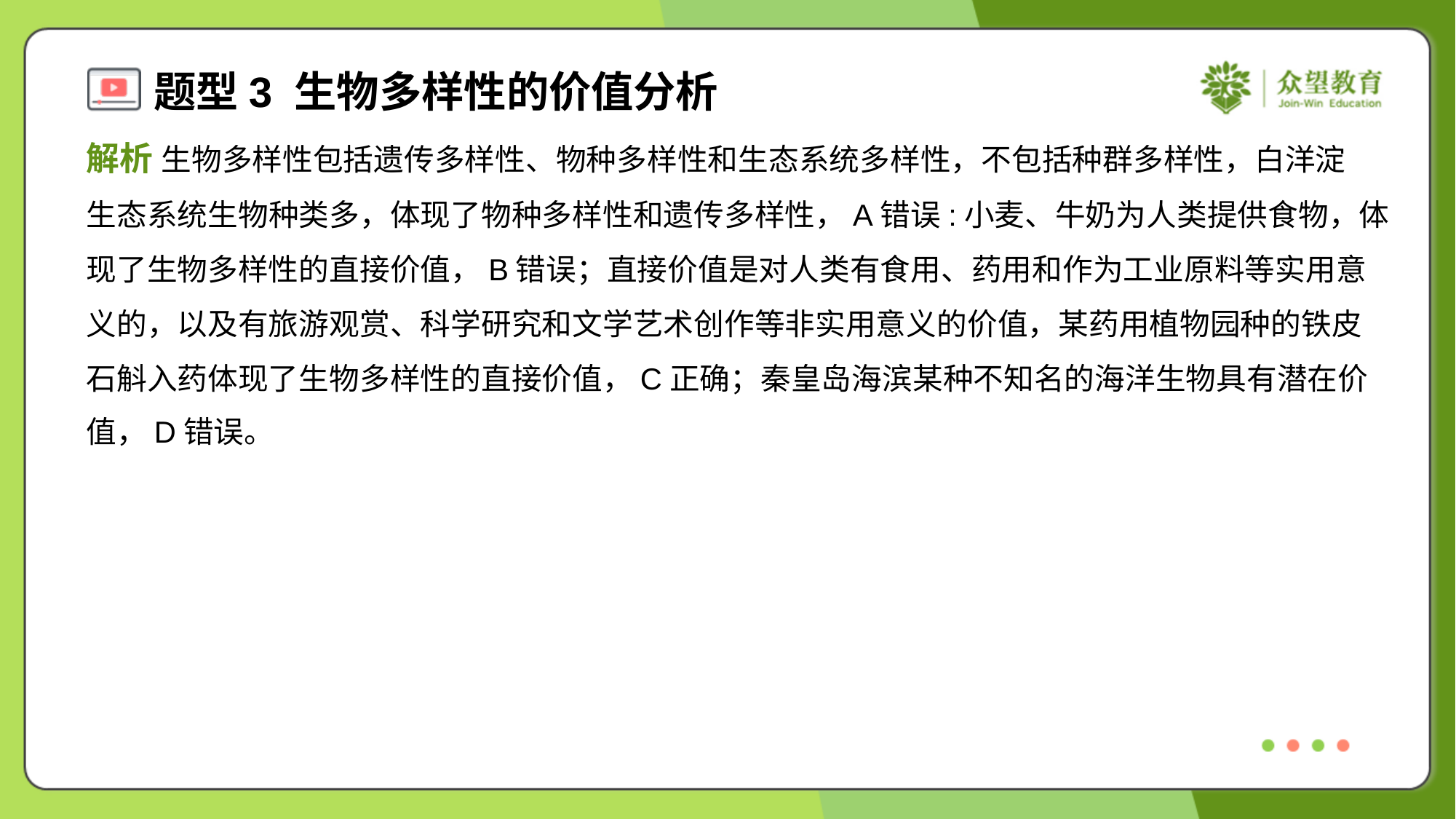

解析 生物多样性包括遗传多样性、物种多样性和生态系统多样性，不包括种群多样性，白洋淀
生态系统生物种类多，体现了物种多样性和遗传多样性，A错误:小麦、牛奶为人类提供食物，体
现了生物多样性的直接价值，B错误；直接价值是对人类有食用、药用和作为工业原料等实用意
义的，以及有旅游观赏、科学研究和文学艺术创作等非实用意义的价值，某药用植物园种的铁皮
石斛入药体现了生物多样性的直接价值，C正确；秦皇岛海滨某种不知名的海洋生物具有潜在价
值，D错误。